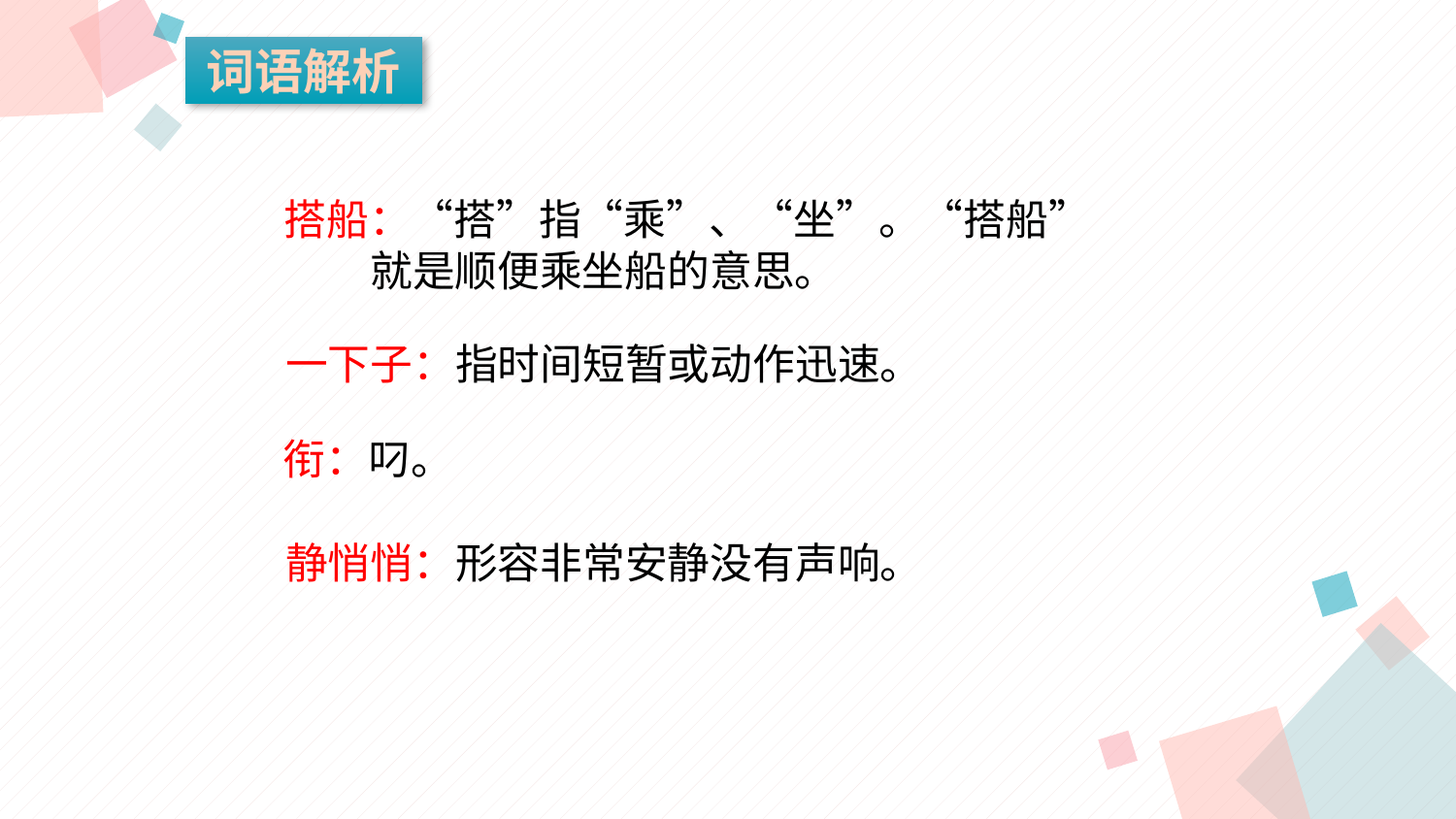

词语解析
搭船：“搭”指“乘”、“坐”。“搭船”
        就是顺便乘坐船的意思。
一下子：指时间短暂或动作迅速。
衔：叼。
静悄悄：形容非常安静没有声响。